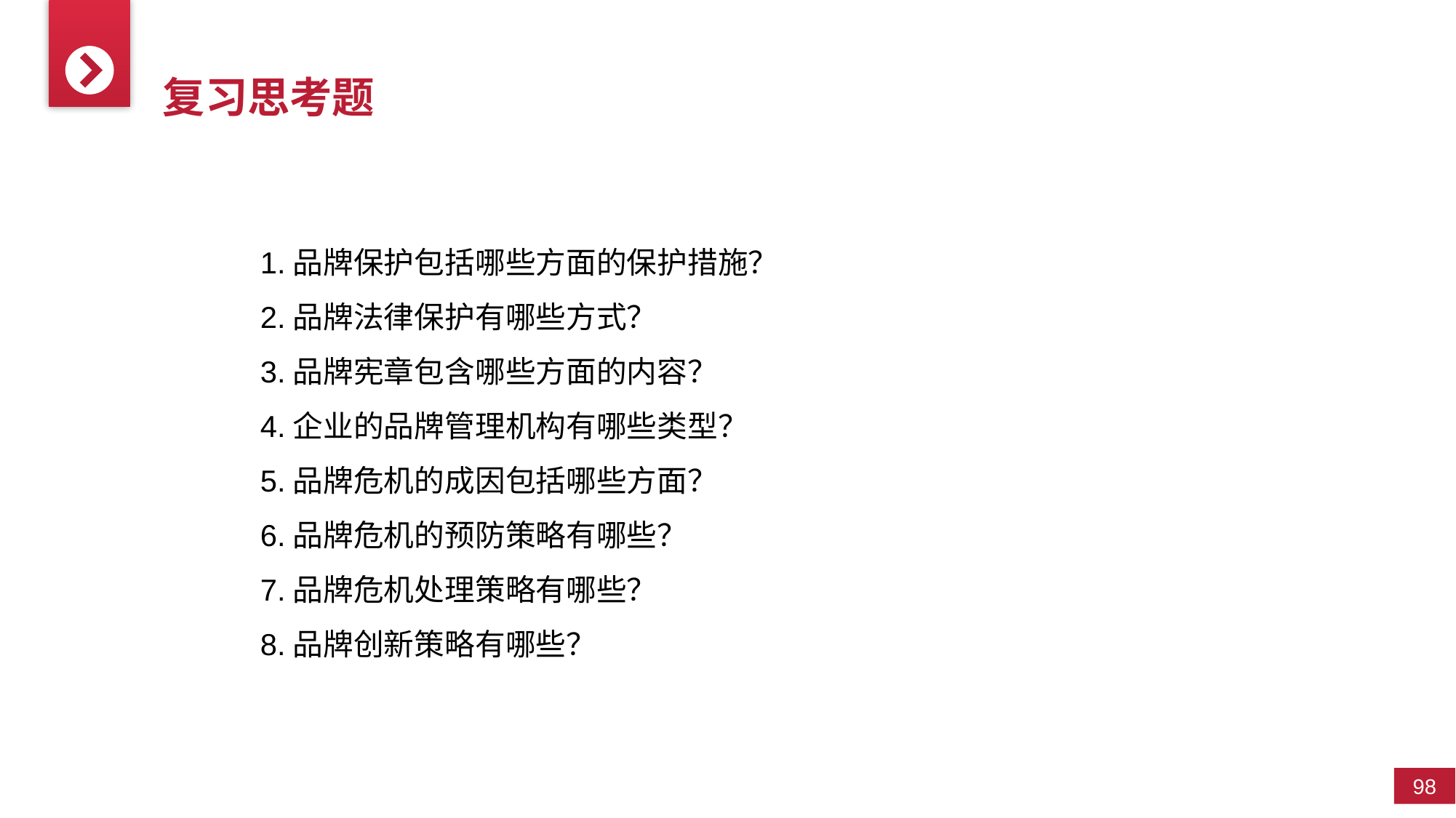

复习思考题
1.品牌保护包括哪些方面的保护措施？
2.品牌法律保护有哪些方式？
3.品牌宪章包含哪些方面的内容？
4.企业的品牌管理机构有哪些类型？
5.品牌危机的成因包括哪些方面？
6.品牌危机的预防策略有哪些？
7.品牌危机处理策略有哪些？
8.品牌创新策略有哪些？